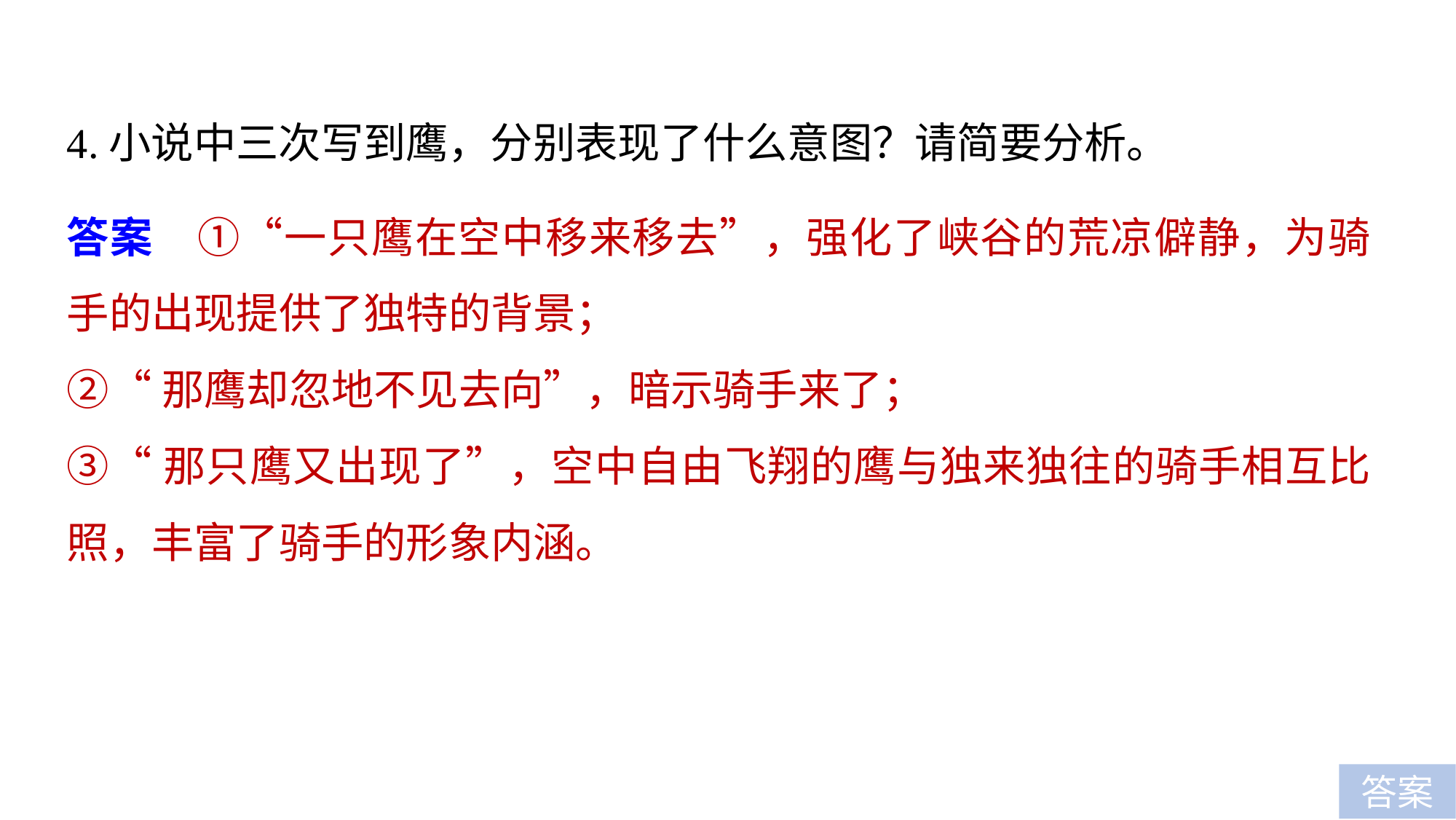

4.小说中三次写到鹰，分别表现了什么意图？请简要分析。
答案　①“一只鹰在空中移来移去”，强化了峡谷的荒凉僻静，为骑手的出现提供了独特的背景；
②“那鹰却忽地不见去向”，暗示骑手来了；
③“那只鹰又出现了”，空中自由飞翔的鹰与独来独往的骑手相互比照，丰富了骑手的形象内涵。
答案